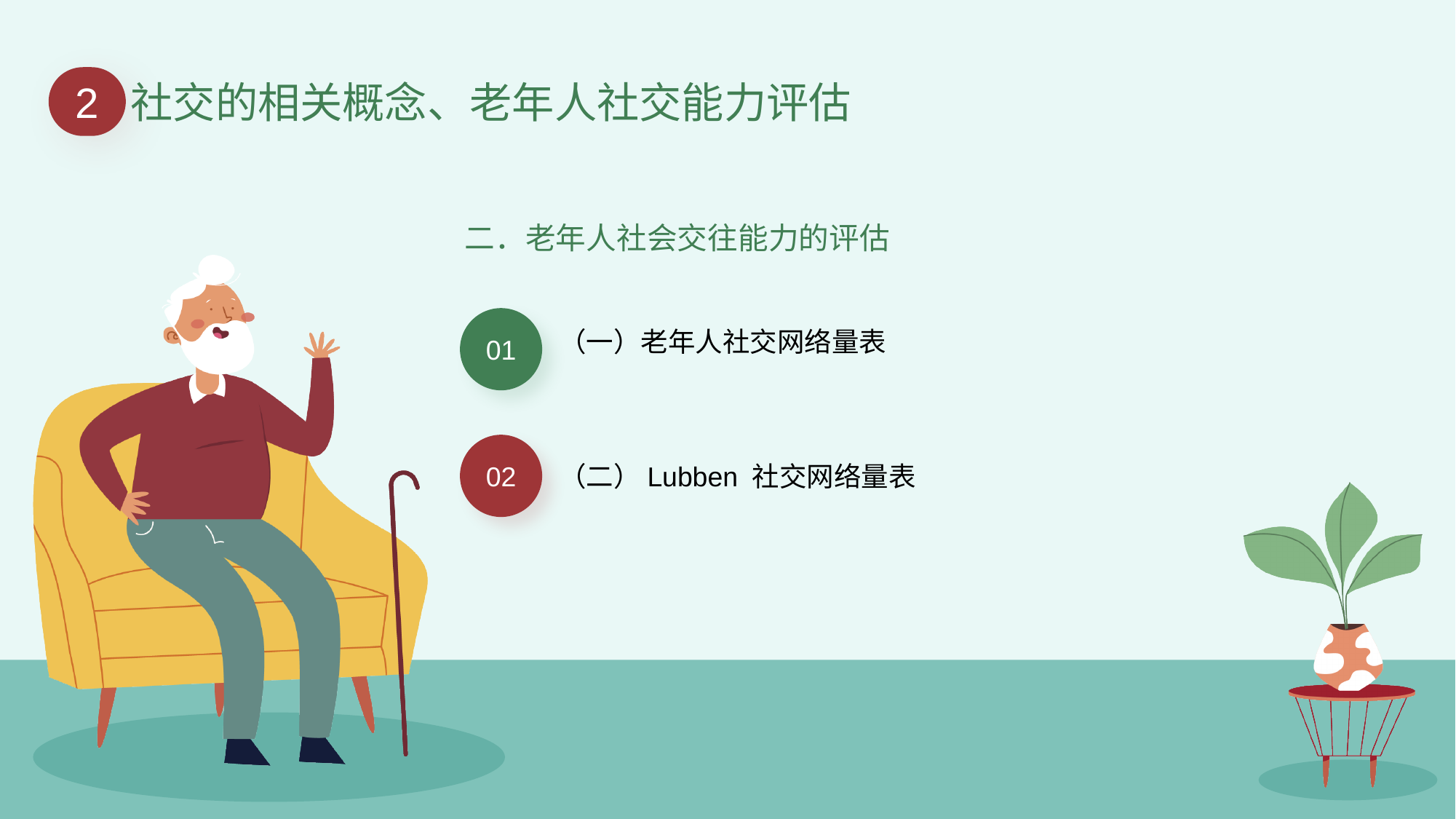

2
社交的相关概念、老年人社交能力评估
二．老年人社会交往能力的评估

01
（一）老年人社交网络量表
02
（二）Lubben 社交网络量表